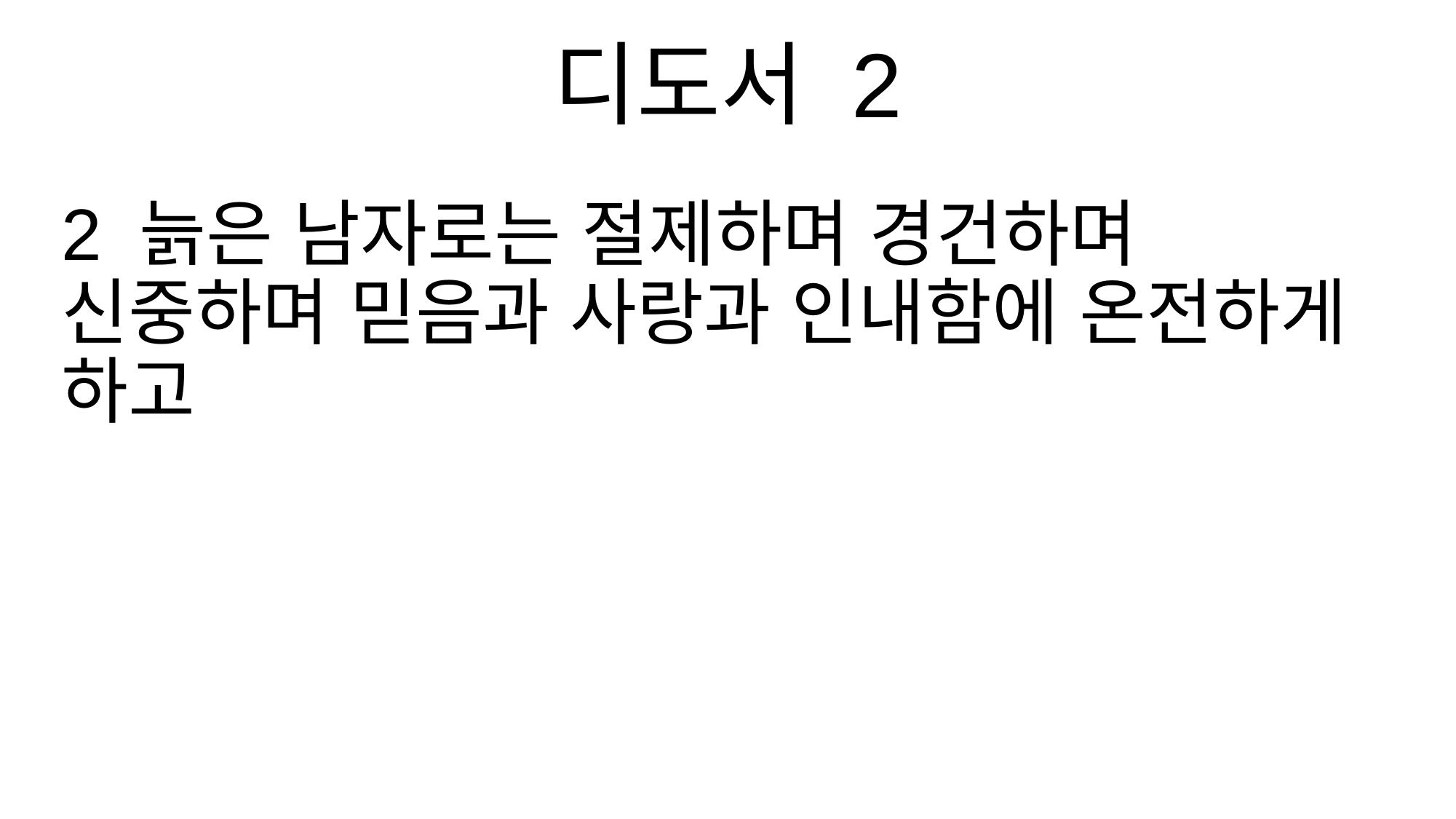

디도서 2
2 늙은 남자로는 절제하며 경건하며 신중하며 믿음과 사랑과 인내함에 온전하게 하고